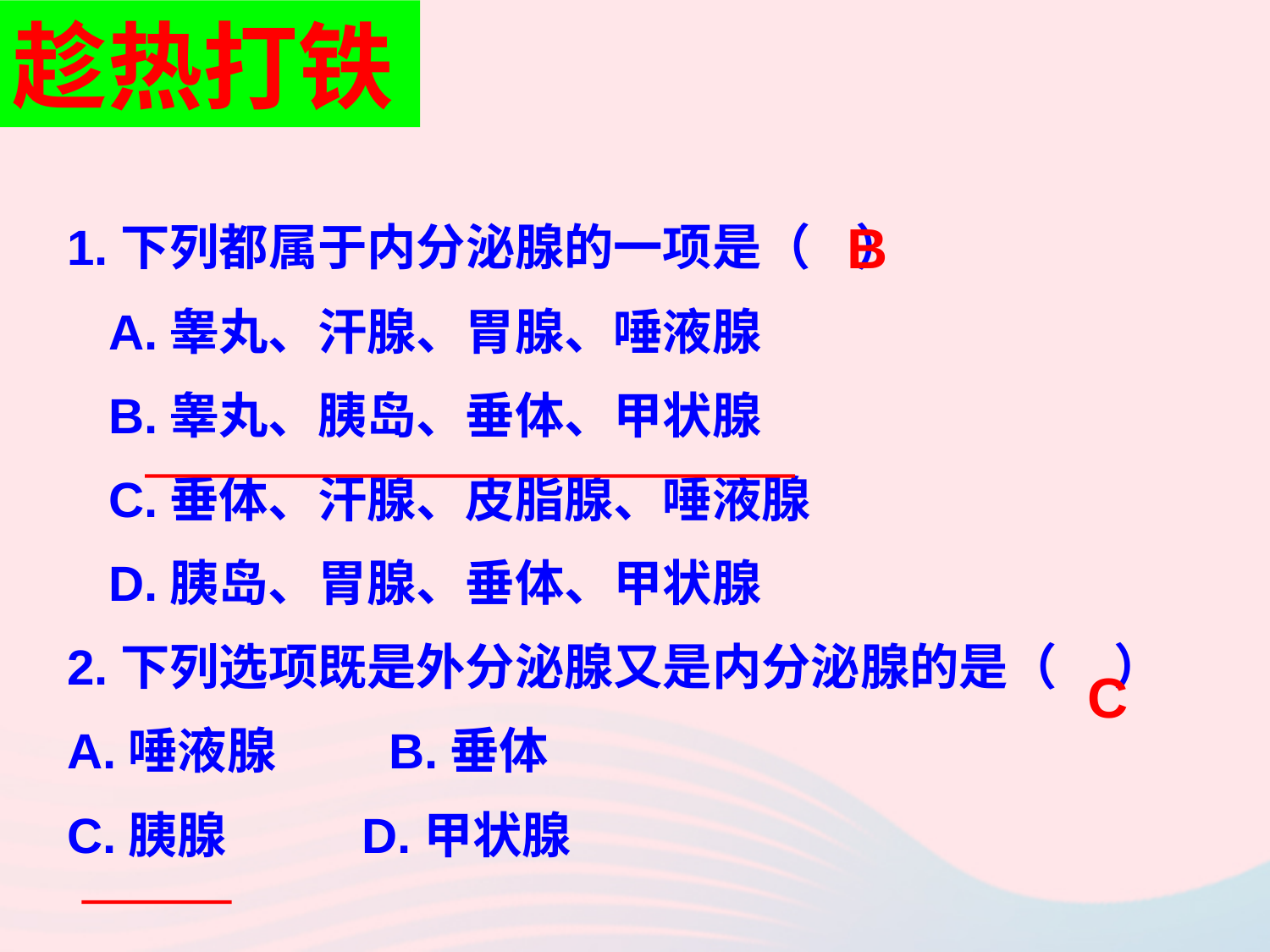

趁热打铁
B
1.下列都属于内分泌腺的一项是（    ）
   A.睾丸、汗腺、胃腺、唾液腺
   B.睾丸、胰岛、垂体、甲状腺
   C.垂体、汗腺、皮脂腺、唾液腺
   D.胰岛、胃腺、垂体、甲状腺
2.下列选项既是外分泌腺又是内分泌腺的是（     ）
A.唾液腺         B.垂体
C.胰腺           D.甲状腺

C